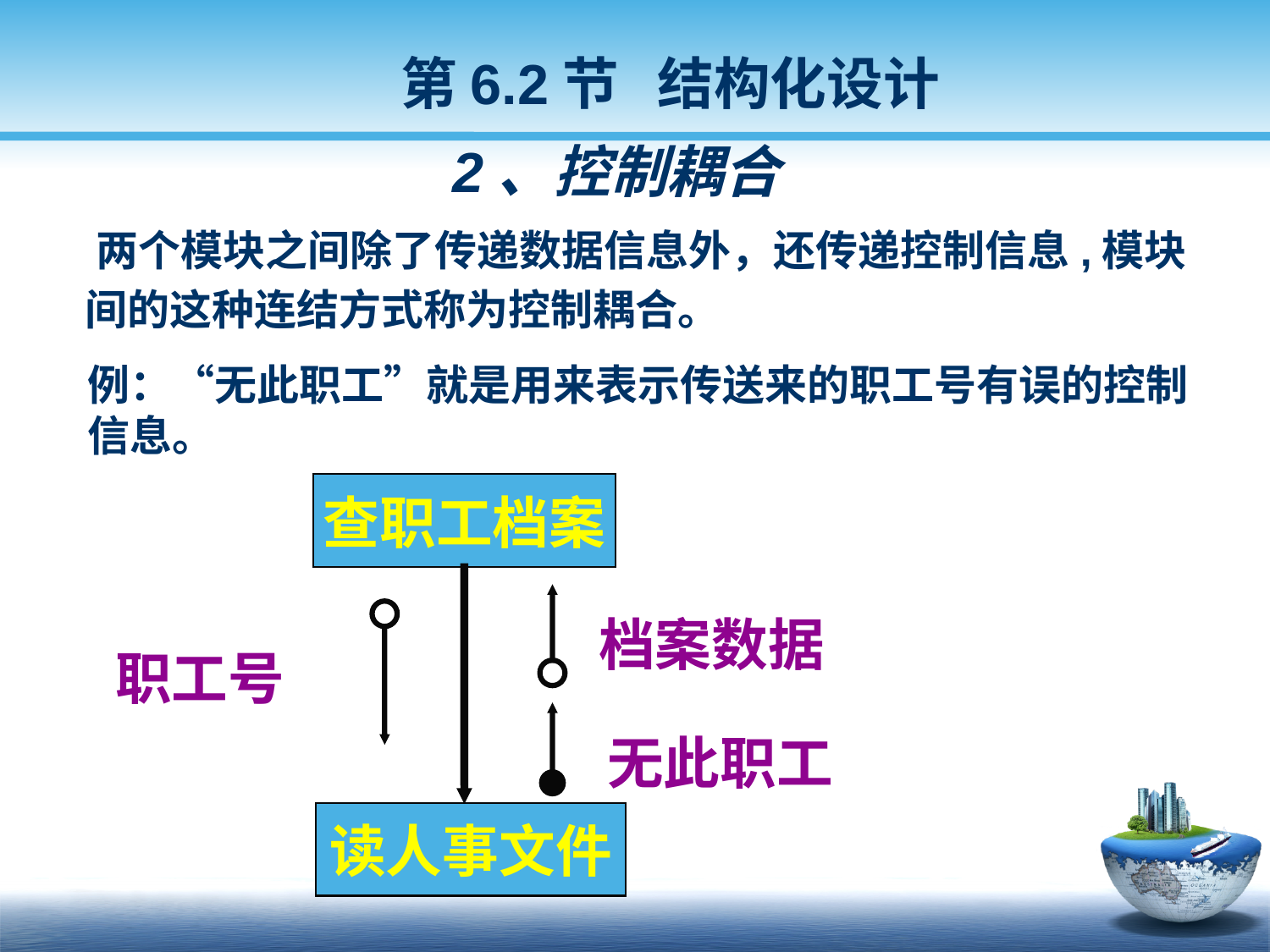

第6.2节   结构化设计
# 2、控制耦合
  两个模块之间除了传递数据信息外，还传递控制信息,模块间的这种连结方式称为控制耦合。
例：“无此职工”就是用来表示传送来的职工号有误的控制信息。
查职工档案

档案数据
职工号

无此职工
读人事文件